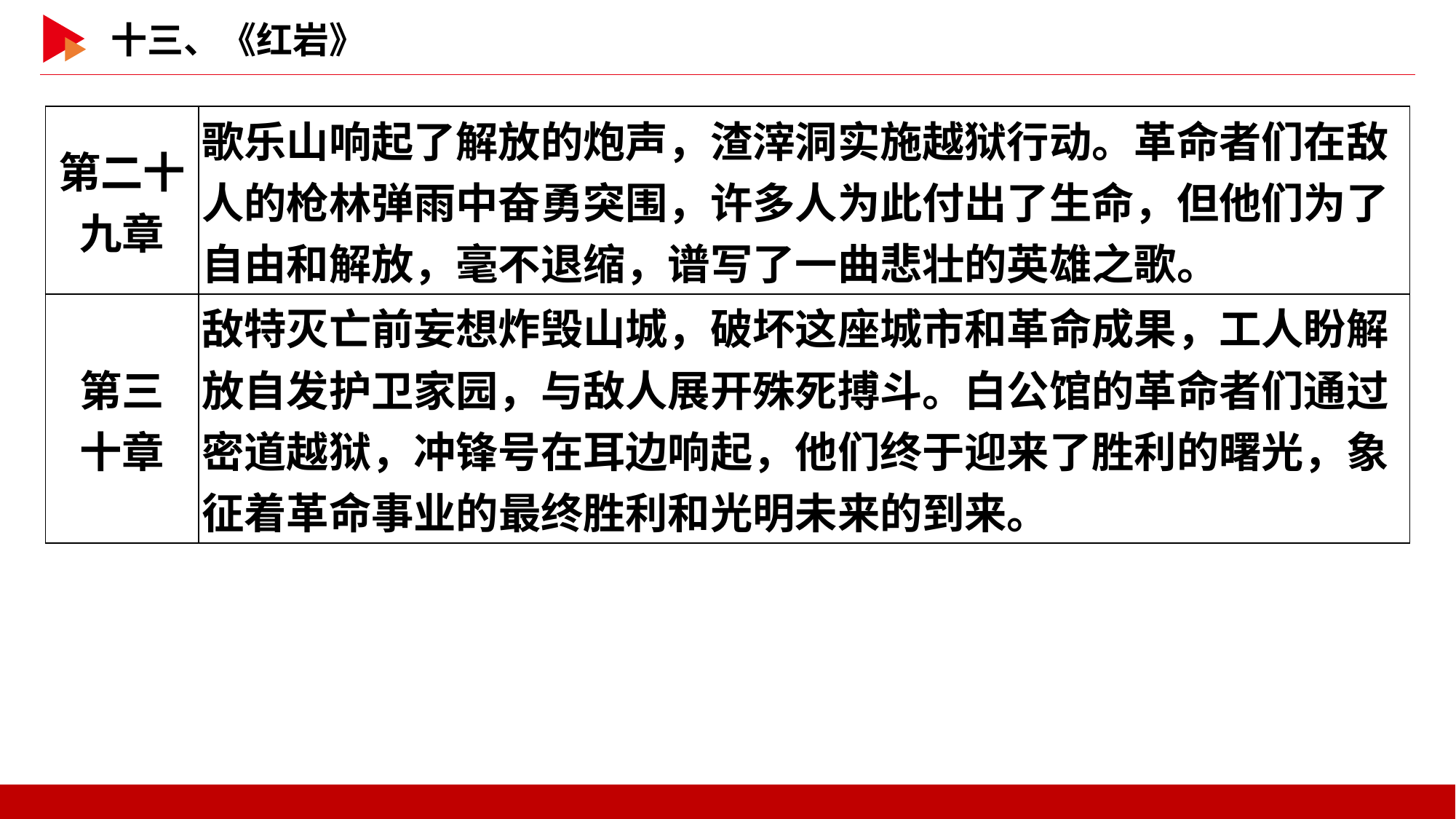

| 第二十 九章 | 歌乐山响起了解放的炮声，渣滓洞实施越狱行动。革命者们在敌人的枪林弹雨中奋勇突围，许多人为此付出了生命，但他们为了自由和解放，毫不退缩，谱写了一曲悲壮的英雄之歌。 |
| --- | --- |
| 第三 十章 | 敌特灭亡前妄想炸毁山城，破坏这座城市和革命成果，工人盼解放自发护卫家园，与敌人展开殊死搏斗。白公馆的革命者们通过密道越狱，冲锋号在耳边响起，他们终于迎来了胜利的曙光，象征着革命事业的最终胜利和光明未来的到来。 |